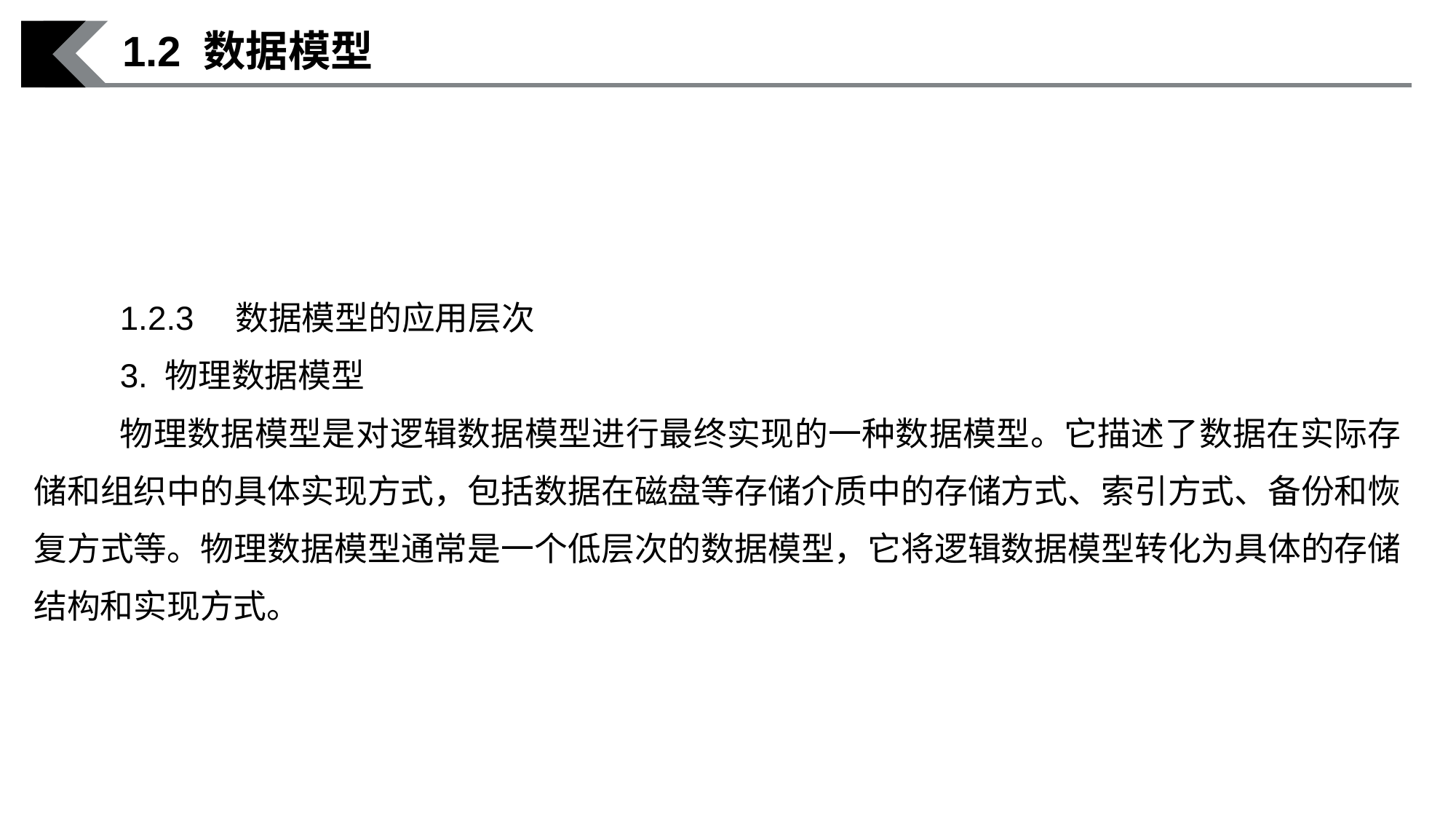

1.2 数据模型
1.2.3　数据模型的应用层次
3. 物理数据模型
物理数据模型是对逻辑数据模型进行最终实现的一种数据模型。它描述了数据在实际存储和组织中的具体实现方式，包括数据在磁盘等存储介质中的存储方式、索引方式、备份和恢复方式等。物理数据模型通常是一个低层次的数据模型，它将逻辑数据模型转化为具体的存储结构和实现方式。